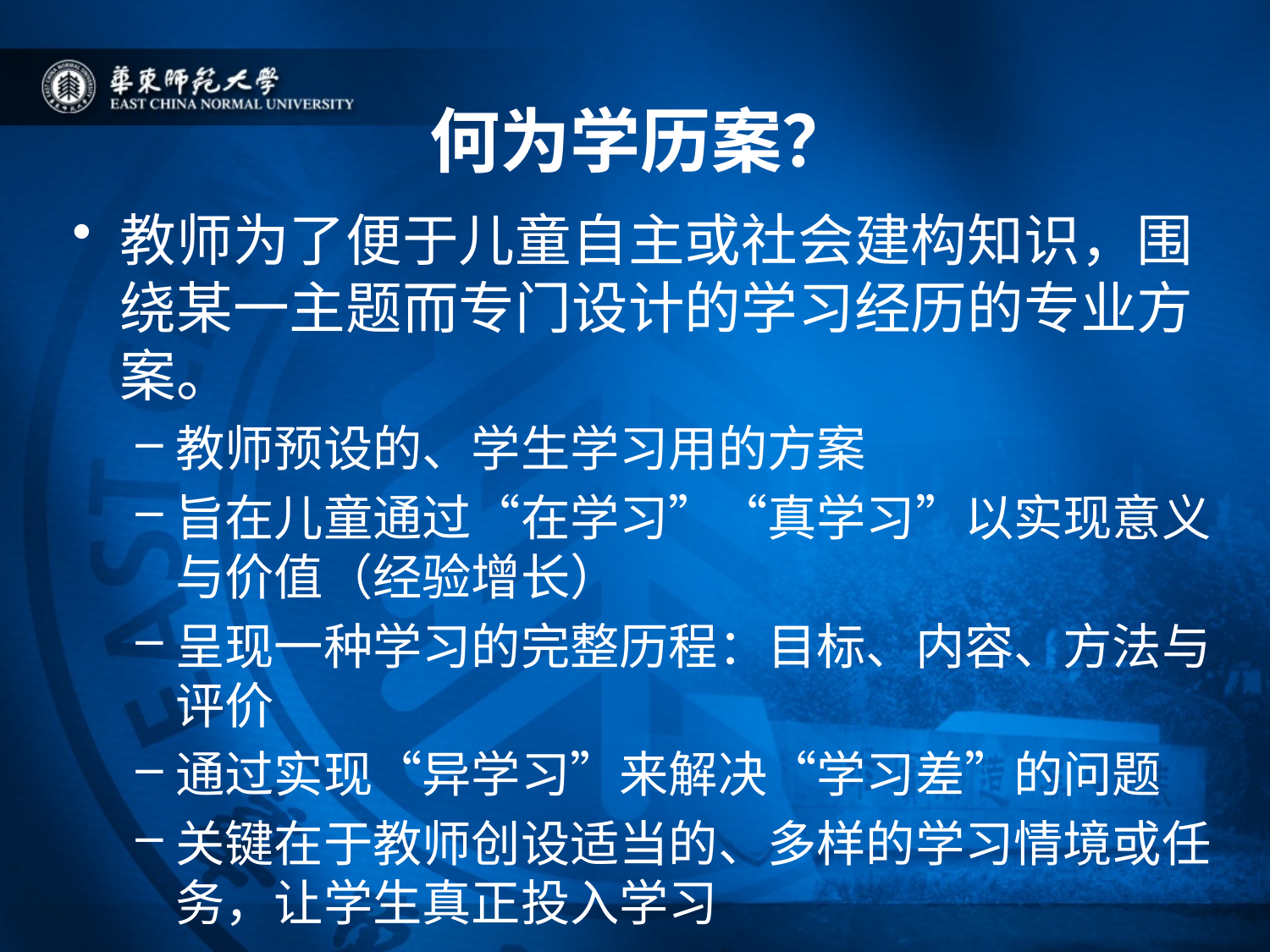

# 何为学历案？
教师为了便于儿童自主或社会建构知识，围绕某一主题而专门设计的学习经历的专业方案。
教师预设的、学生学习用的方案
旨在儿童通过“在学习”“真学习”以实现意义与价值（经验增长）
呈现一种学习的完整历程：目标、内容、方法与评价
通过实现“异学习”来解决“学习差”的问题
关键在于教师创设适当的、多样的学习情境或任务，让学生真正投入学习